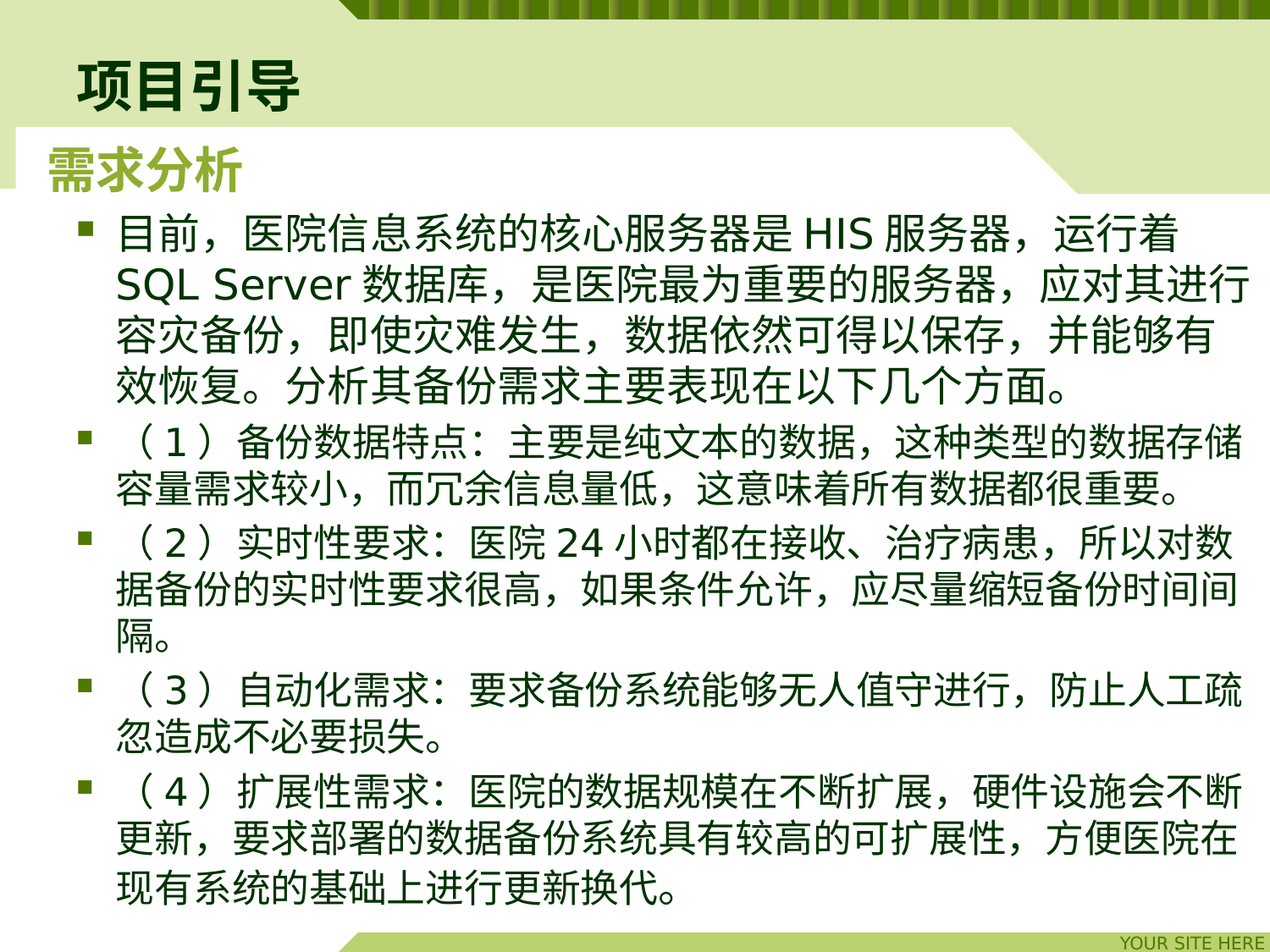

# 项目引导
  需求分析
目前，医院信息系统的核心服务器是HIS服务器，运行着SQL Server数据库，是医院最为重要的服务器，应对其进行容灾备份，即使灾难发生，数据依然可得以保存，并能够有效恢复。分析其备份需求主要表现在以下几个方面。
（1）备份数据特点：主要是纯文本的数据，这种类型的数据存储容量需求较小，而冗余信息量低，这意味着所有数据都很重要。
（2）实时性要求：医院24小时都在接收、治疗病患，所以对数据备份的实时性要求很高，如果条件允许，应尽量缩短备份时间间隔。
（3）自动化需求：要求备份系统能够无人值守进行，防止人工疏忽造成不必要损失。
（4）扩展性需求：医院的数据规模在不断扩展，硬件设施会不断更新，要求部署的数据备份系统具有较高的可扩展性，方便医院在现有系统的基础上进行更新换代。